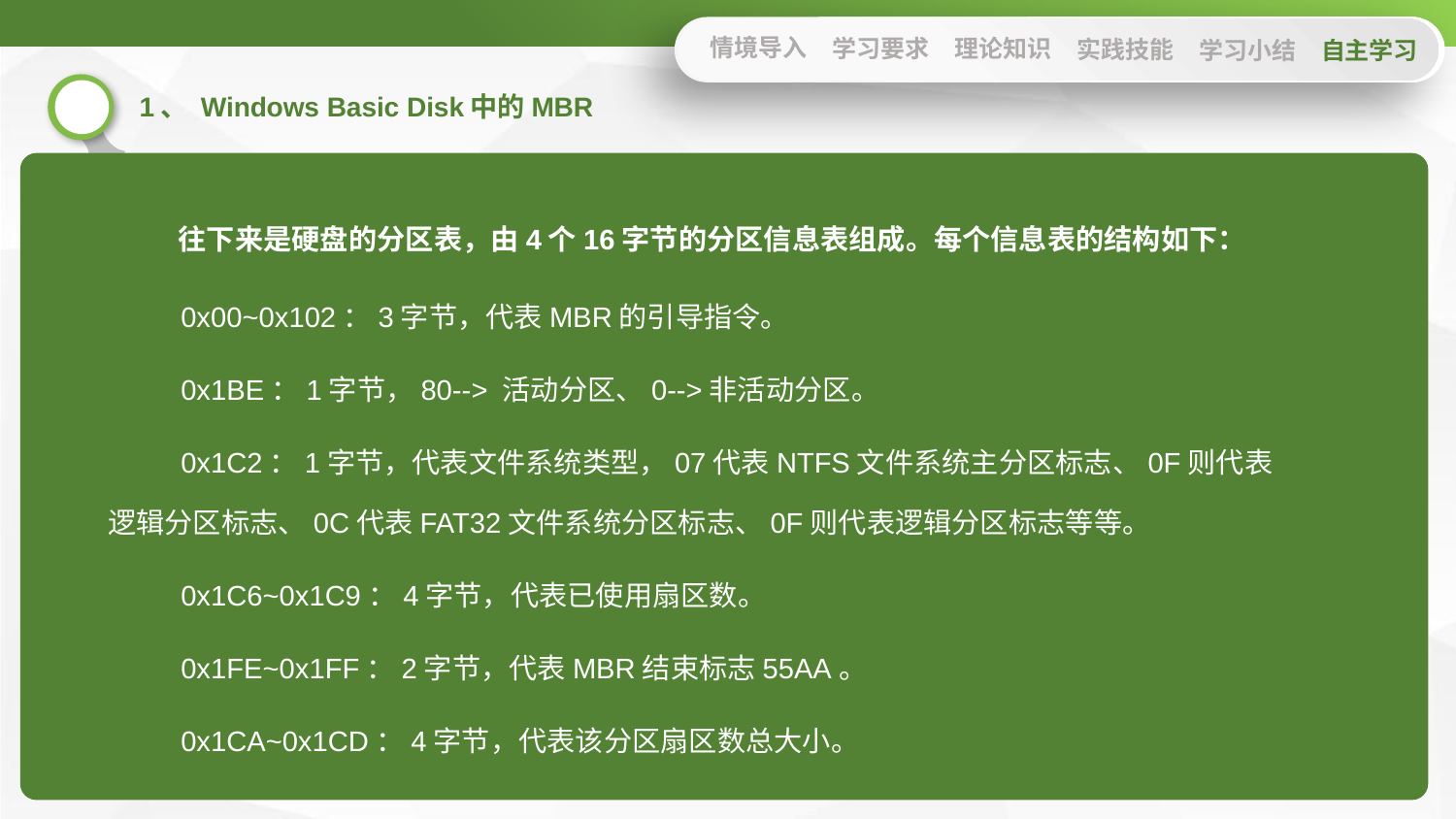

情境导入
学习要求
理论知识
实践技能
学习小结
自主学习
1、 Windows Basic Disk中的MBR
往下来是硬盘的分区表，由4个16字节的分区信息表组成。每个信息表的结构如下：
0x00~0x102：3字节，代表MBR的引导指令。
0x1BE：1字节，80--> 活动分区、0-->非活动分区。
0x1C2：1字节，代表文件系统类型，07代表NTFS文件系统主分区标志、0F则代表逻辑分区标志、0C代表FAT32文件系统分区标志、0F则代表逻辑分区标志等等。
0x1C6~0x1C9：4字节，代表已使用扇区数。
0x1FE~0x1FF：2字节，代表MBR结束标志55AA。
0x1CA~0x1CD：4字节，代表该分区扇区数总大小。